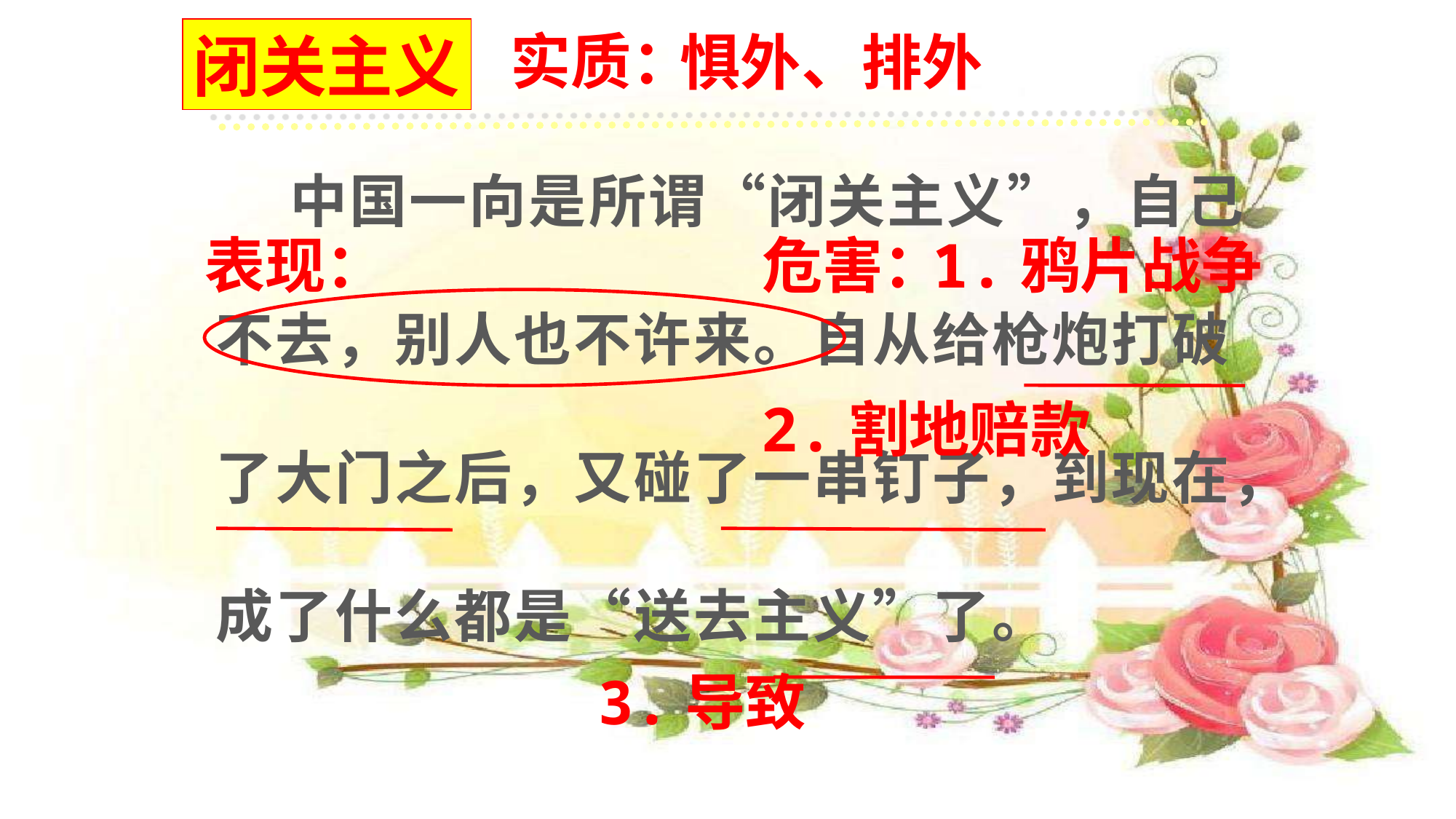

惧外、排外
闭关主义
实质：
    中国一向是所谓“闭关主义”，自己不去，别人也不许来。自从给枪炮打破了大门之后，又碰了一串钉子，到现在，成了什么都是“送去主义”了。
表现：
危害：
1.鸦片战争

2.割地赔款

3.导致